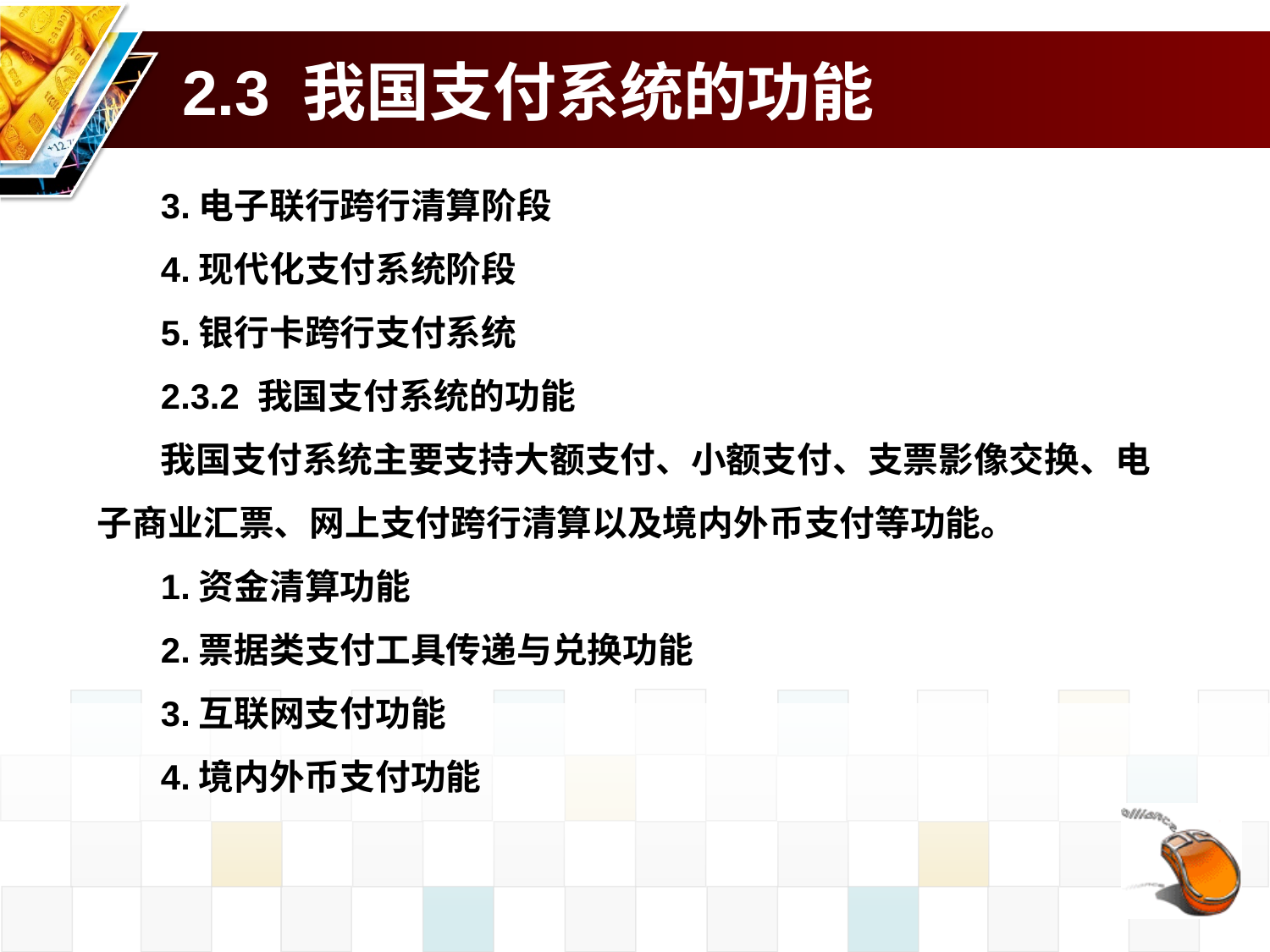

# 2.3 我国支付系统的功能
3.电子联行跨行清算阶段
4.现代化支付系统阶段
5.银行卡跨行支付系统
2.3.2 我国支付系统的功能
我国支付系统主要支持大额支付、小额支付、支票影像交换、电子商业汇票、网上支付跨行清算以及境内外币支付等功能。
1.资金清算功能
2.票据类支付工具传递与兑换功能
3.互联网支付功能
4.境内外币支付功能